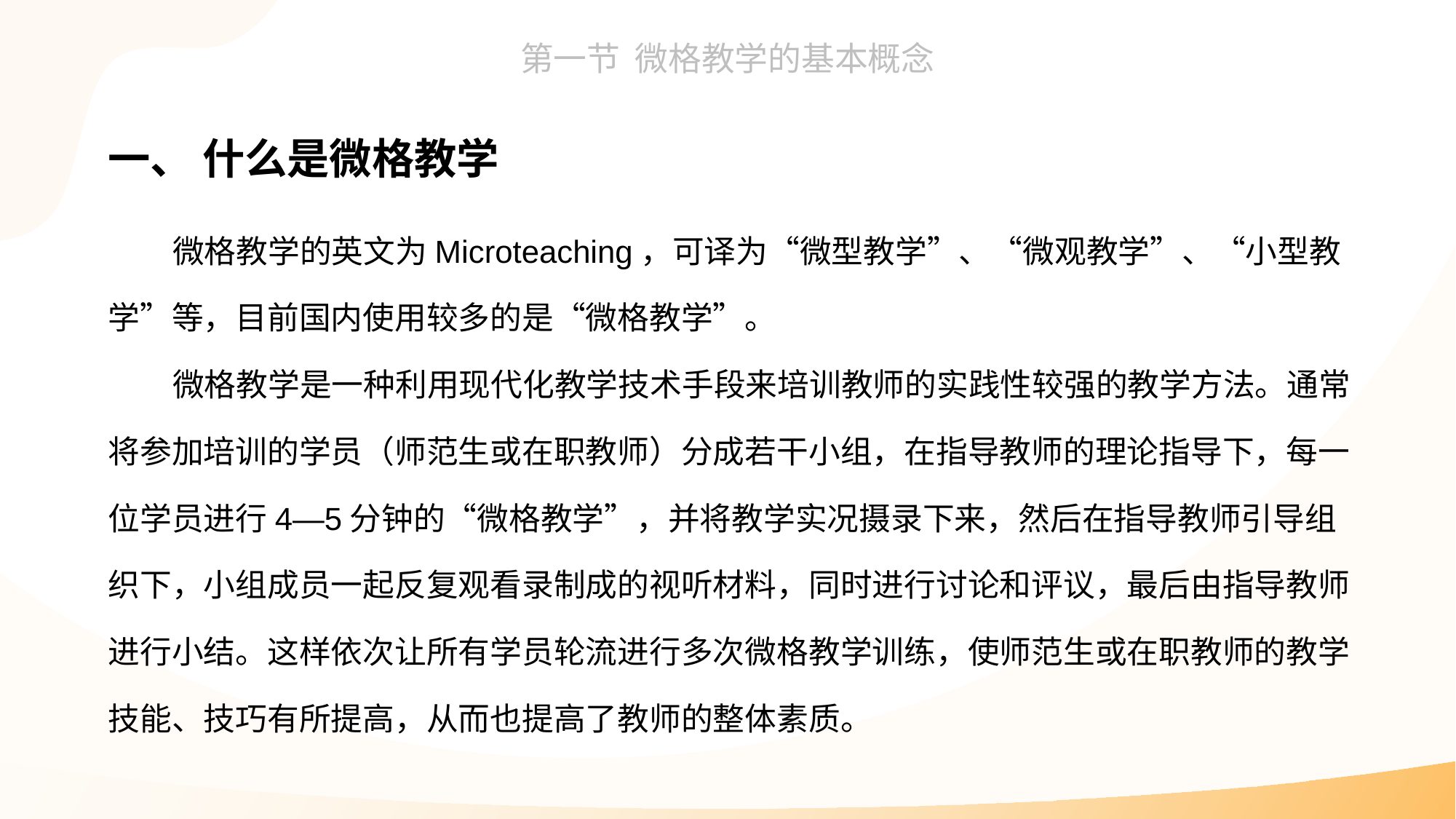

一、 什么是微格教学
微格教学的英文为Microteaching，可译为“微型教学”、“微观教学”、“小型教学”等，目前国内使用较多的是“微格教学”。
微格教学是一种利用现代化教学技术手段来培训教师的实践性较强的教学方法。通常将参加培训的学员（师范生或在职教师）分成若干小组，在指导教师的理论指导下，每一位学员进行4—5分钟的“微格教学”，并将教学实况摄录下来，然后在指导教师引导组织下，小组成员一起反复观看录制成的视听材料，同时进行讨论和评议，最后由指导教师进行小结。这样依次让所有学员轮流进行多次微格教学训练，使师范生或在职教师的教学技能、技巧有所提高，从而也提高了教师的整体素质。